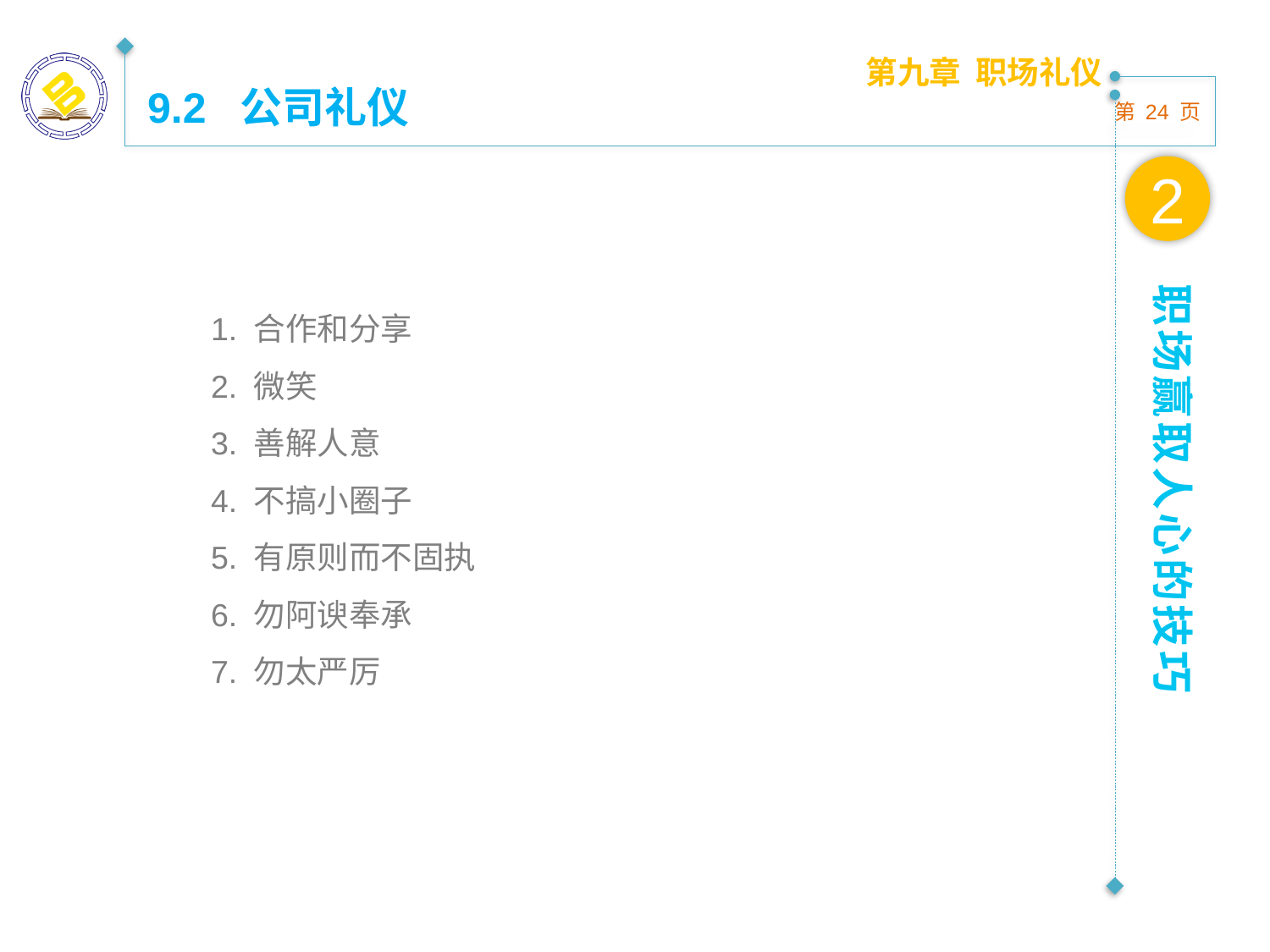

第九章  职场礼仪
9.2  公司礼仪
2
职场赢取人心的技巧
1. 合作和分享
2. 微笑
3. 善解人意
4. 不搞小圈子
5. 有原则而不固执
6. 勿阿谀奉承
7. 勿太严厉